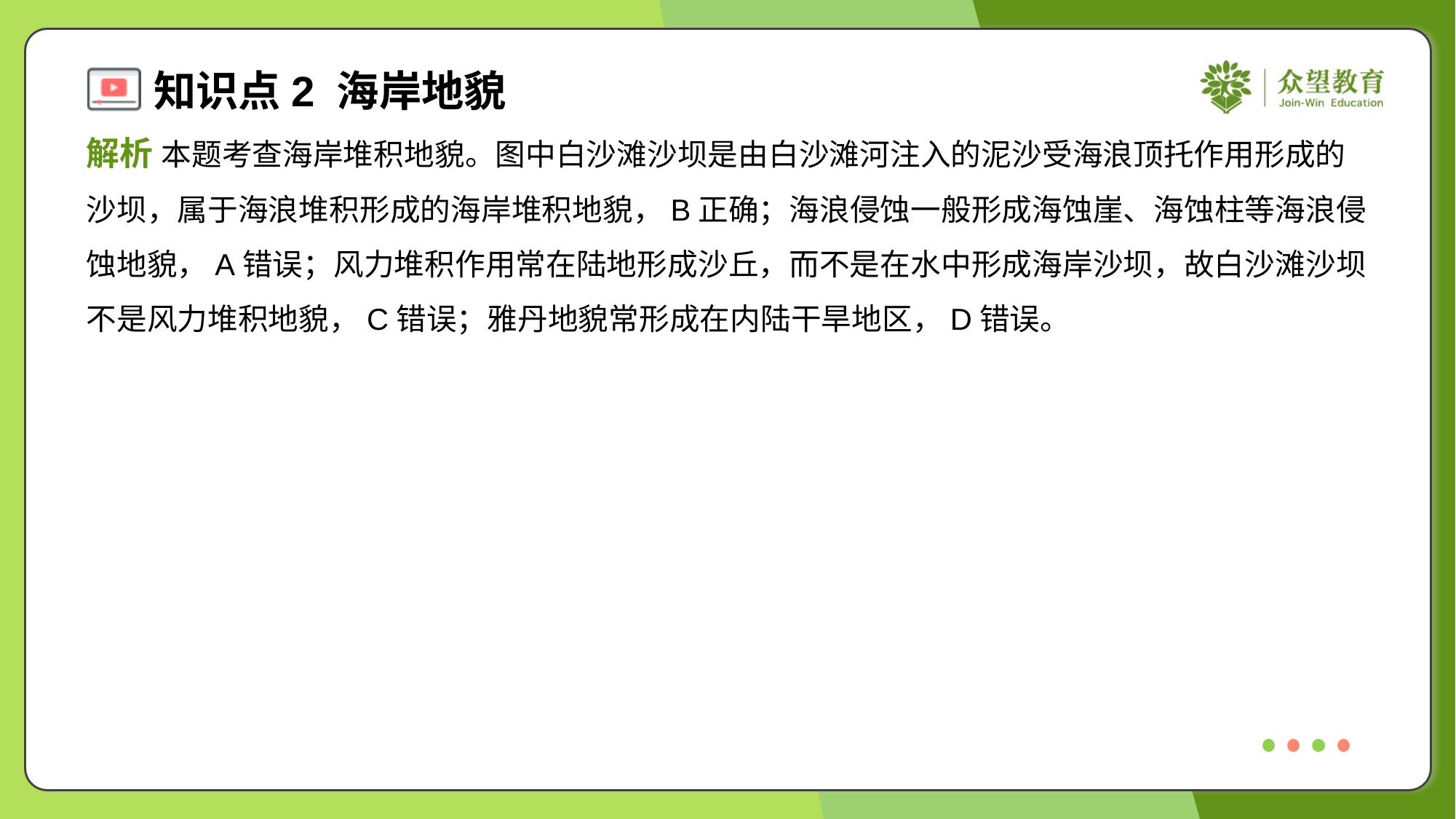

解析 本题考查海岸堆积地貌。图中白沙滩沙坝是由白沙滩河注入的泥沙受海浪顶托作用形成的
沙坝，属于海浪堆积形成的海岸堆积地貌，B正确；海浪侵蚀一般形成海蚀崖、海蚀柱等海浪侵
蚀地貌，A错误；风力堆积作用常在陆地形成沙丘，而不是在水中形成海岸沙坝，故白沙滩沙坝
不是风力堆积地貌，C错误；雅丹地貌常形成在内陆干旱地区，D错误。